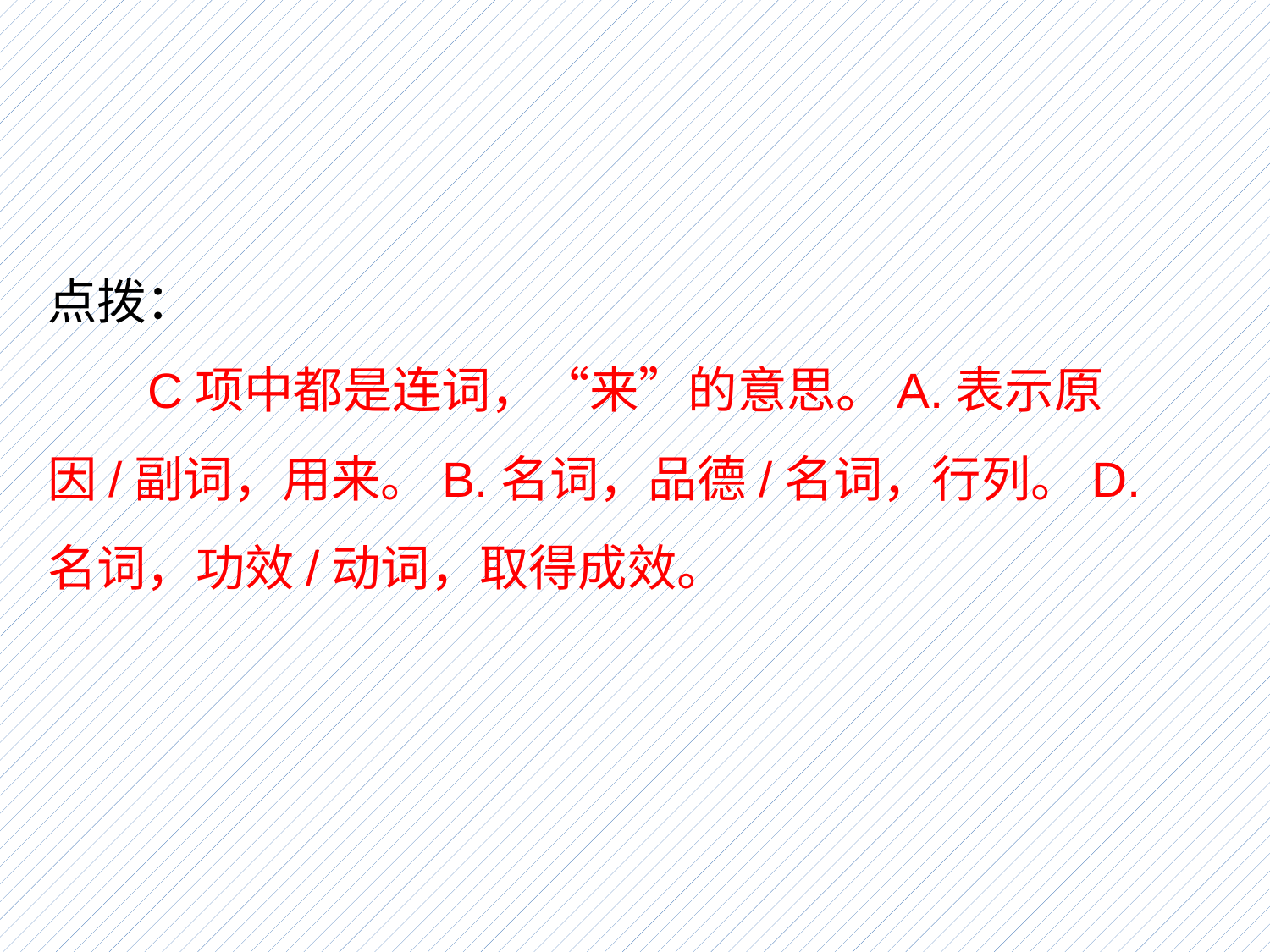

点拨：
C项中都是连词，“来”的意思。A.表示原因/副词，用来。B.名词，品德/名词，行列。D.名词，功效/动词，取得成效。